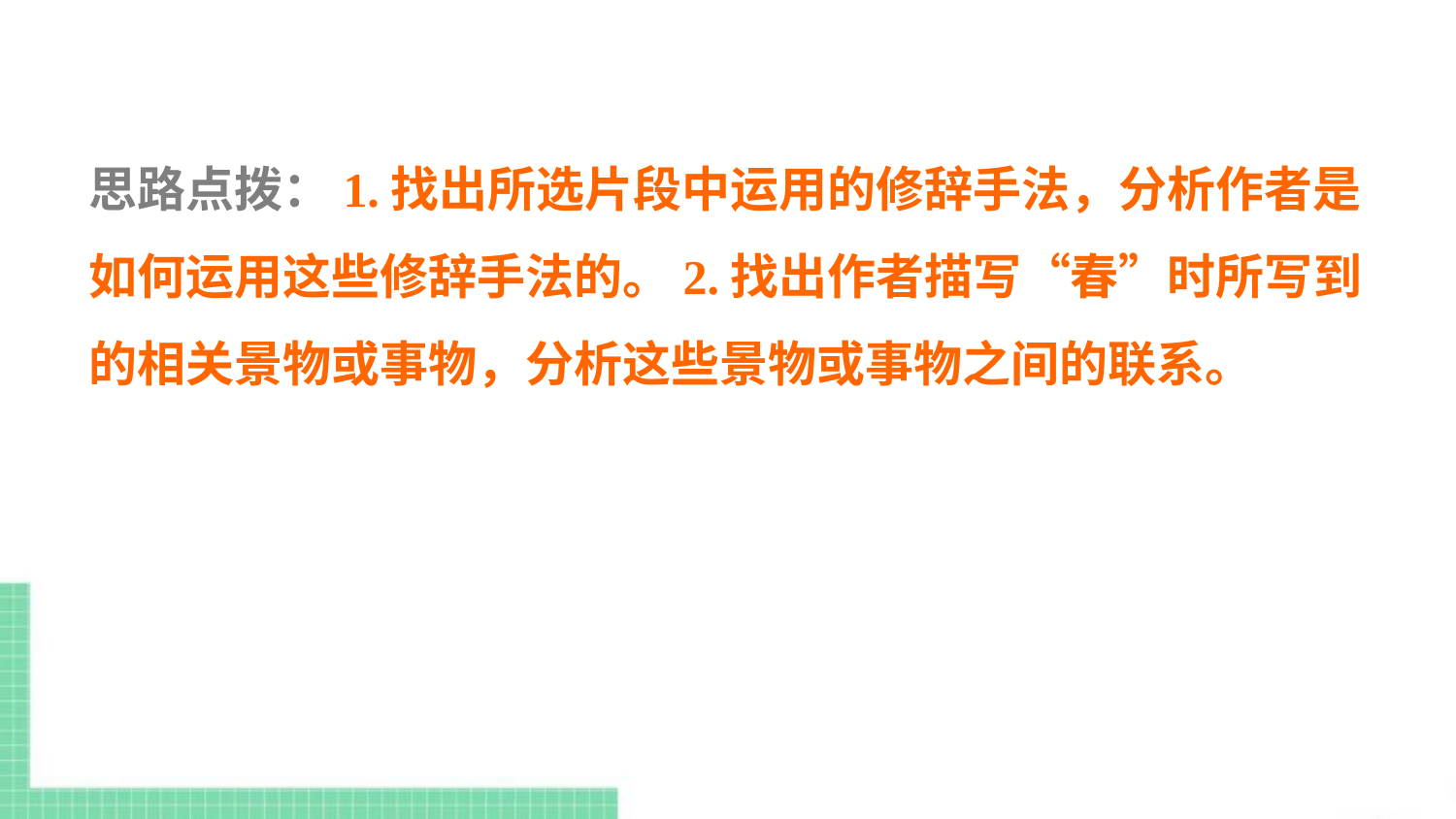

思路点拨：1.找出所选片段中运用的修辞手法，分析作者是如何运用这些修辞手法的。2.找出作者描写“春”时所写到的相关景物或事物，分析这些景物或事物之间的联系。